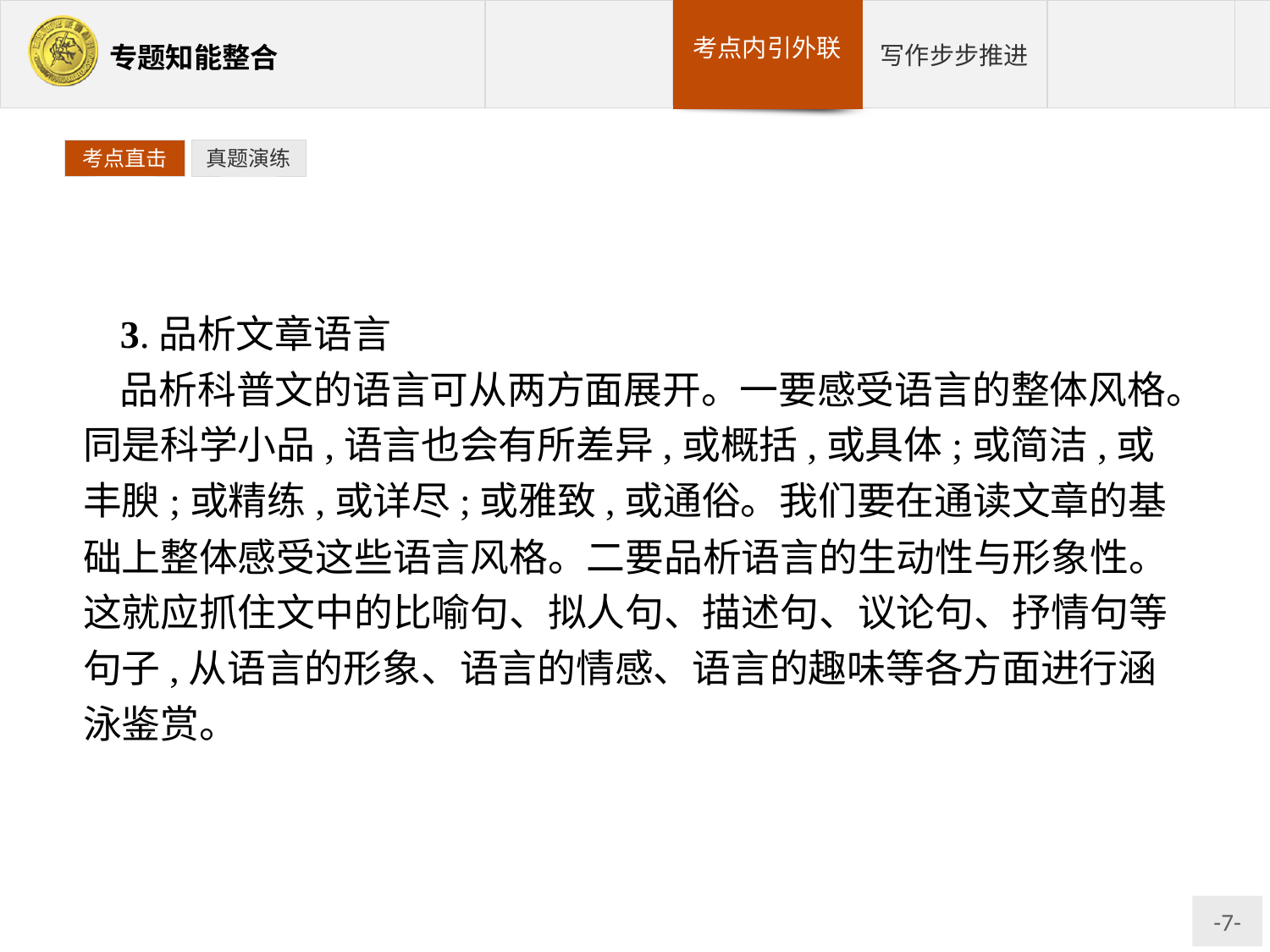

考点直击
真题演练
3.品析文章语言
品析科普文的语言可从两方面展开。一要感受语言的整体风格。同是科学小品,语言也会有所差异,或概括,或具体;或简洁,或丰腴;或精练,或详尽;或雅致,或通俗。我们要在通读文章的基础上整体感受这些语言风格。二要品析语言的生动性与形象性。这就应抓住文中的比喻句、拟人句、描述句、议论句、抒情句等句子,从语言的形象、语言的情感、语言的趣味等各方面进行涵泳鉴赏。